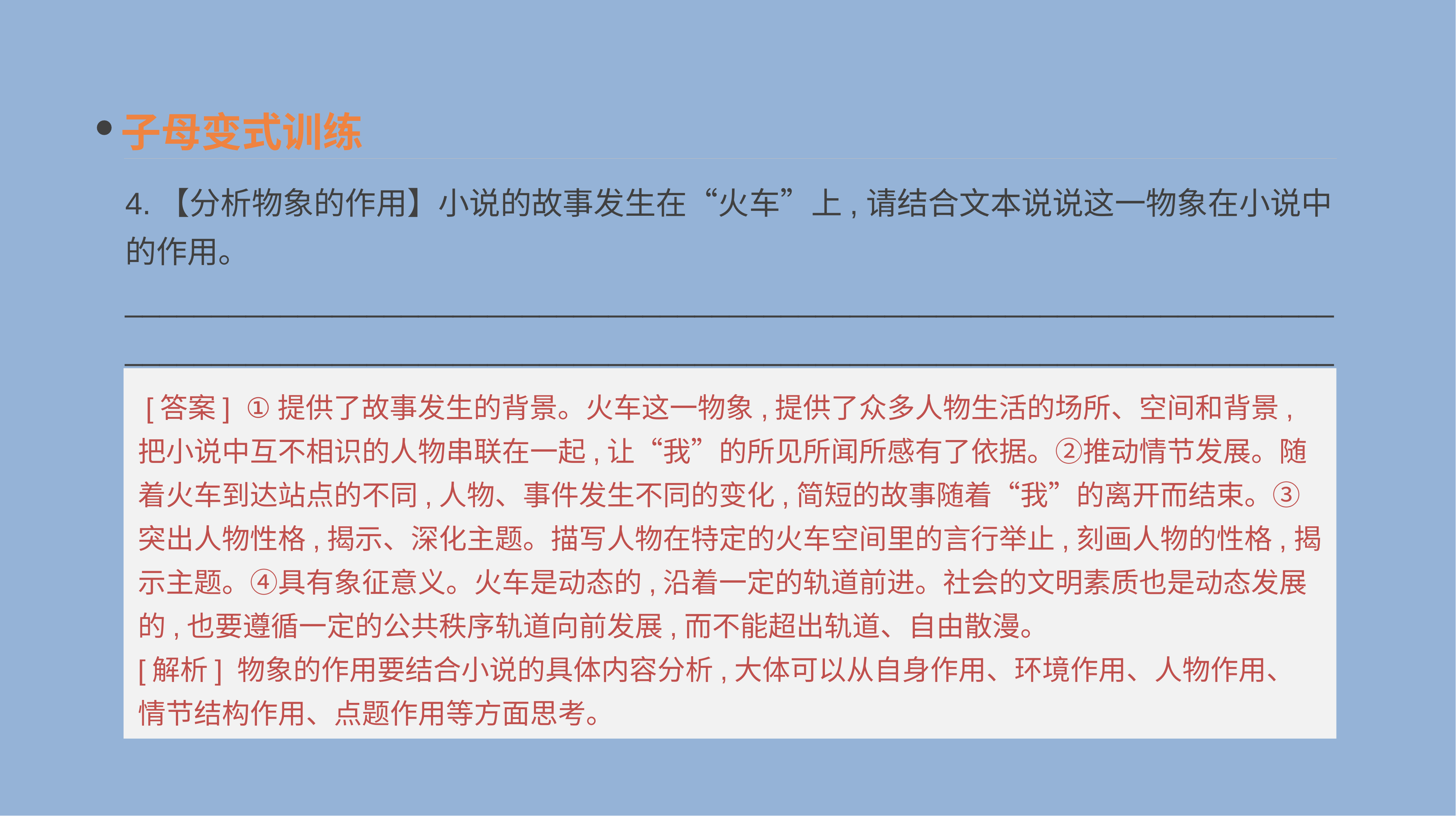

子母变式训练

4.【分析物象的作用】小说的故事发生在“火车”上,请结合文本说说这一物象在小说中的作用。
____________________________________________________________________________________________________________________________________________________________________________

 [答案]  ①提供了故事发生的背景。火车这一物象,提供了众多人物生活的场所、空间和背景,把小说中互不相识的人物串联在一起,让“我”的所见所闻所感有了依据。②推动情节发展。随着火车到达站点的不同,人物、事件发生不同的变化,简短的故事随着“我”的离开而结束。③突出人物性格,揭示、深化主题。描写人物在特定的火车空间里的言行举止,刻画人物的性格,揭示主题。④具有象征意义。火车是动态的,沿着一定的轨道前进。社会的文明素质也是动态发展的,也要遵循一定的公共秩序轨道向前发展,而不能超出轨道、自由散漫。
[解析] 物象的作用要结合小说的具体内容分析,大体可以从自身作用、环境作用、人物作用、情节结构作用、点题作用等方面思考。